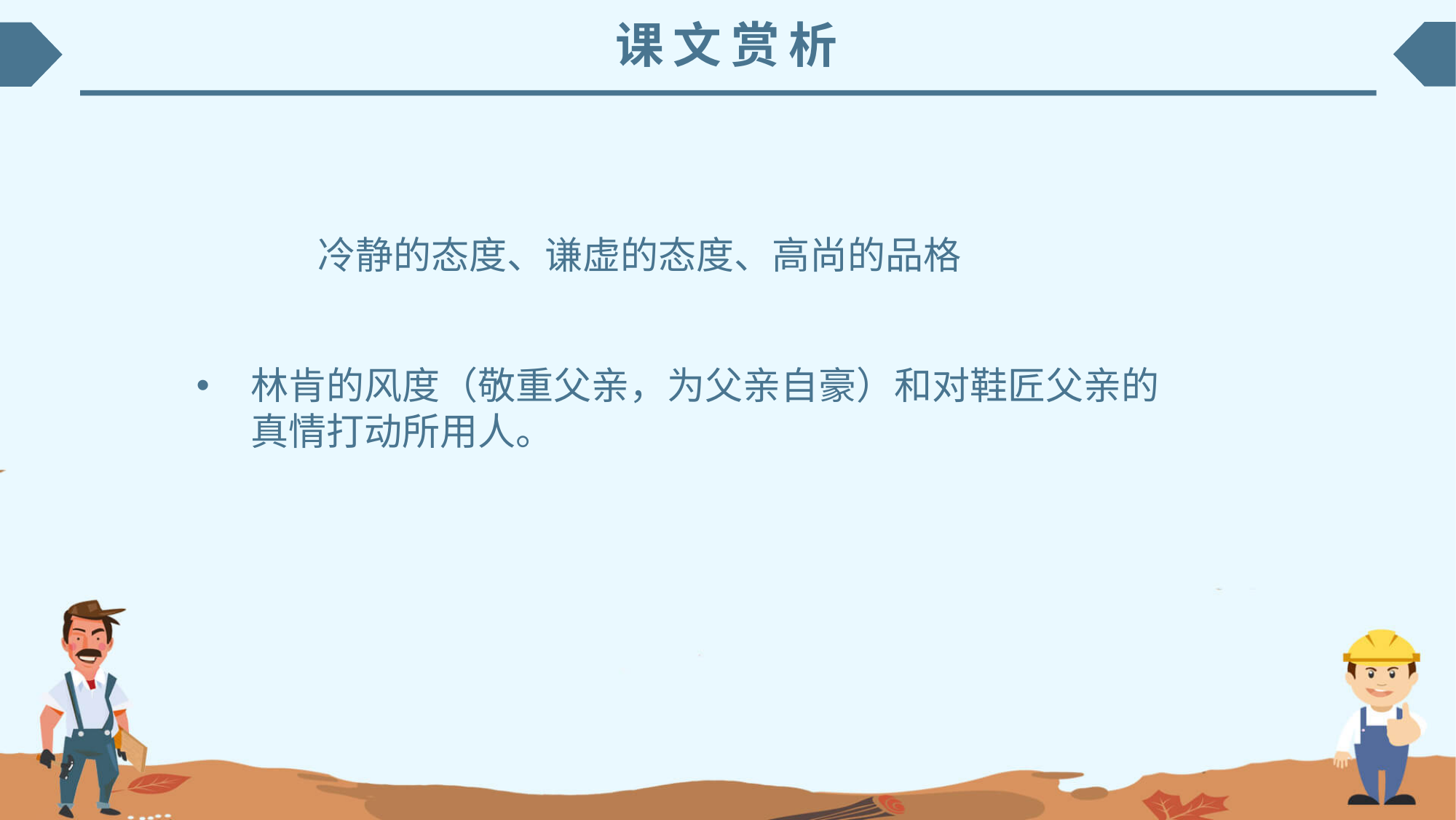

课文赏析

冷静的态度、谦虚的态度、高尚的品格
林肯的风度（敬重父亲，为父亲自豪）和对鞋匠父亲的真情打动所用人。